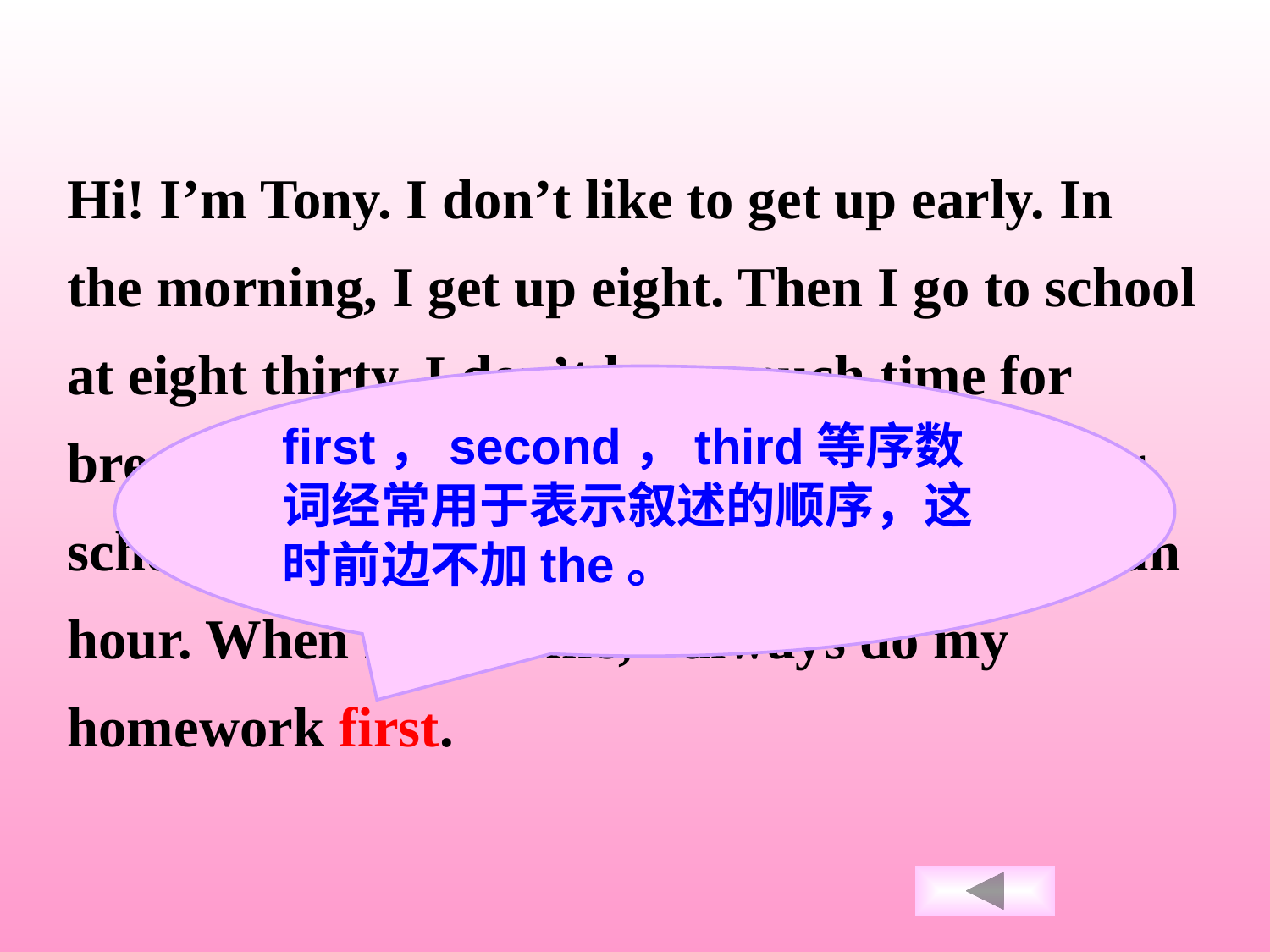

Hi! I’m Tony. I don’t like to get up early. In the morning, I get up eight. Then I go to school at eight thirty. I don’t have much time for breakfast, so I usually eat hamburgers. After school, I sometimes play basketball for half an hour. When I get home, I always do my homework first.
first，second，third等序数词经常用于表示叙述的顺序，这时前边不加the。